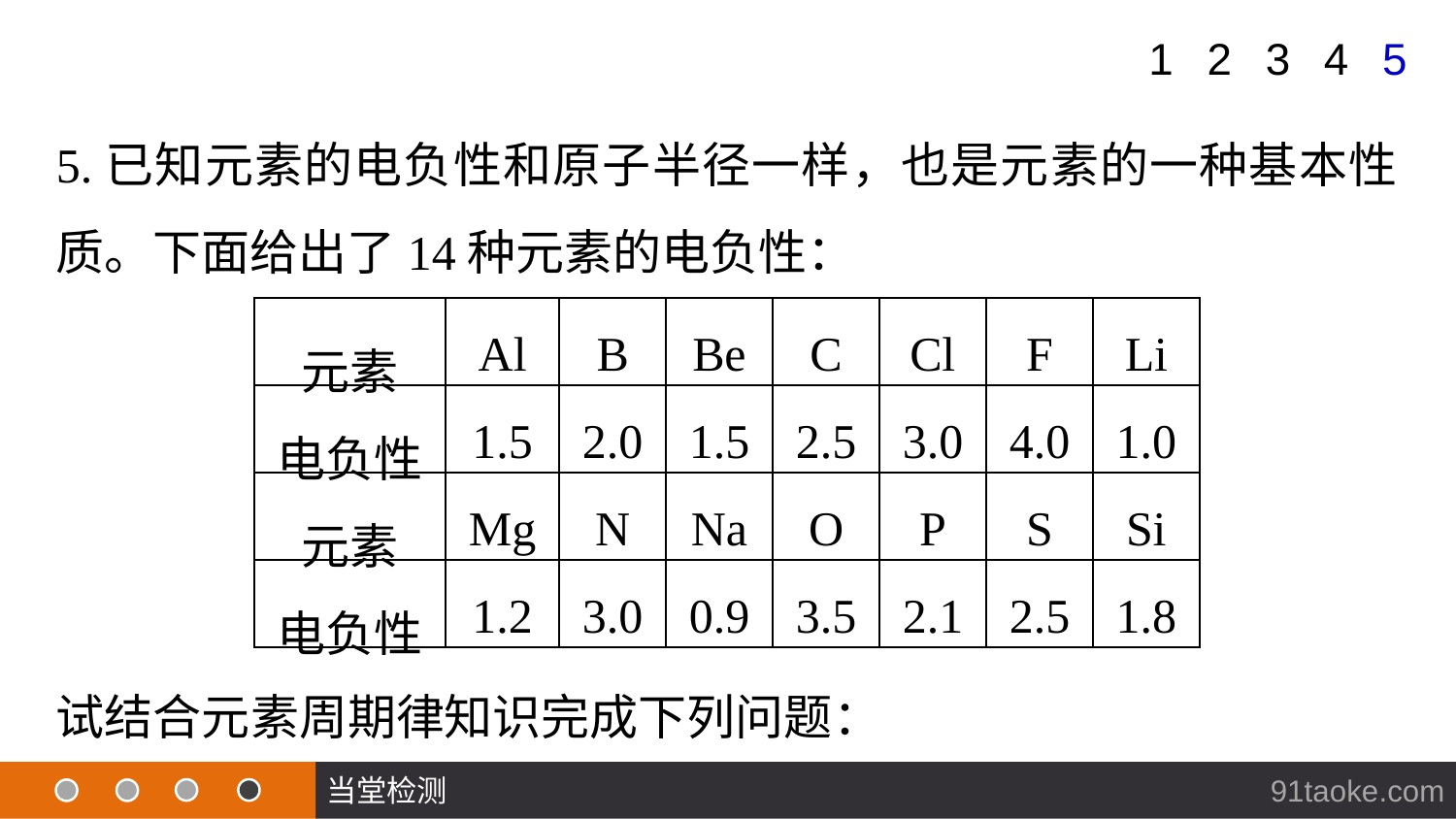

1
2
3
4
5
5.已知元素的电负性和原子半径一样，也是元素的一种基本性质。下面给出了14种元素的电负性：
| 元素 | Al | B | Be | C | Cl | F | Li |
| --- | --- | --- | --- | --- | --- | --- | --- |
| 电负性 | 1.5 | 2.0 | 1.5 | 2.5 | 3.0 | 4.0 | 1.0 |
| 元素 | Mg | N | Na | O | P | S | Si |
| 电负性 | 1.2 | 3.0 | 0.9 | 3.5 | 2.1 | 2.5 | 1.8 |
试结合元素周期律知识完成下列问题：